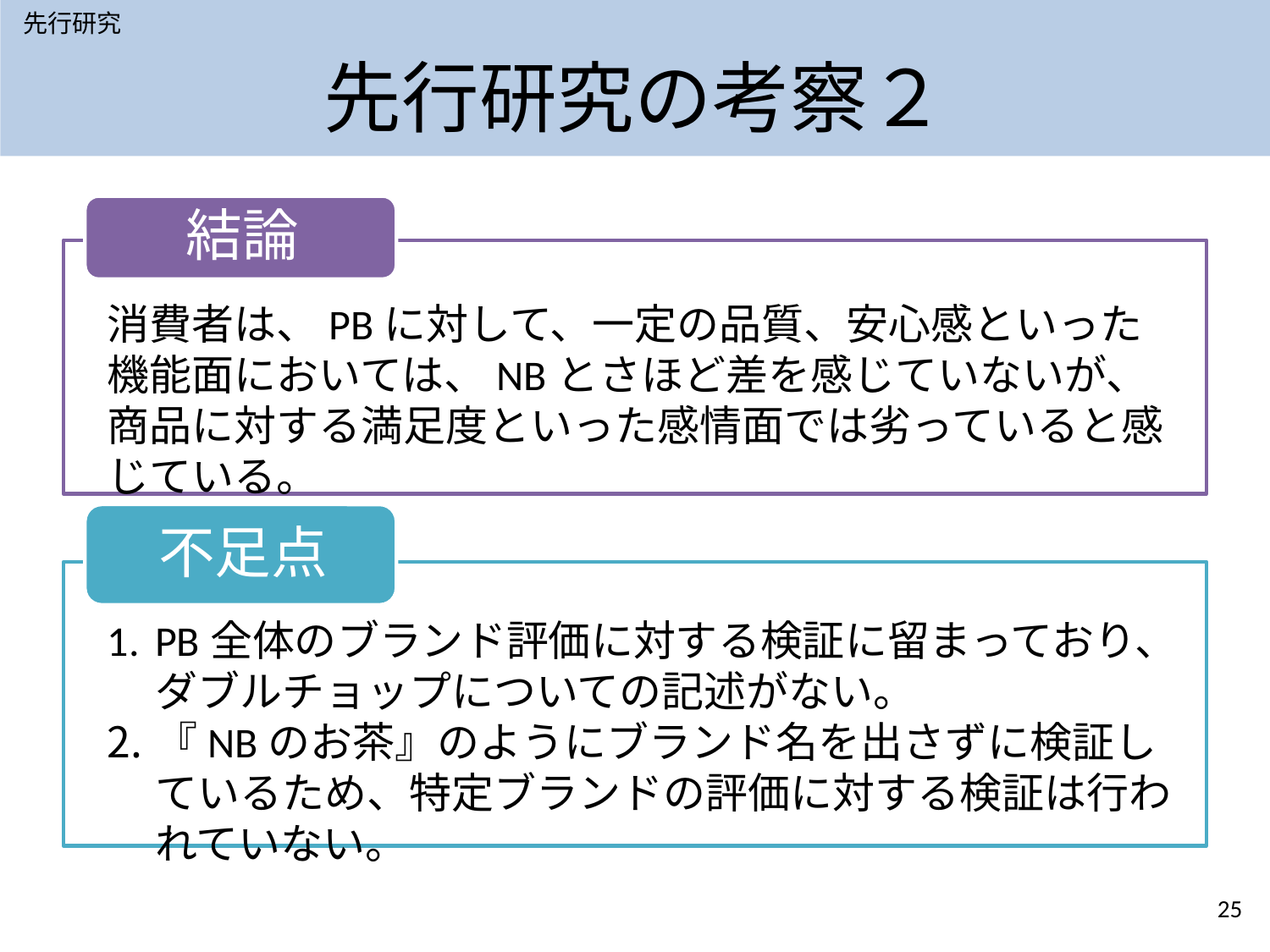

先行研究
# 先行研究の考察２

結論
不足点
消費者は、PBに対して、一定の品質、安心感といった機能面においては、NBとさほど差を感じていないが、商品に対する満足度といった感情面では劣っていると感じている。
PB全体のブランド評価に対する検証に留まっており、ダブルチョップについての記述がない。
『NBのお茶』のようにブランド名を出さずに検証しているため、特定ブランドの評価に対する検証は行われていない。
25